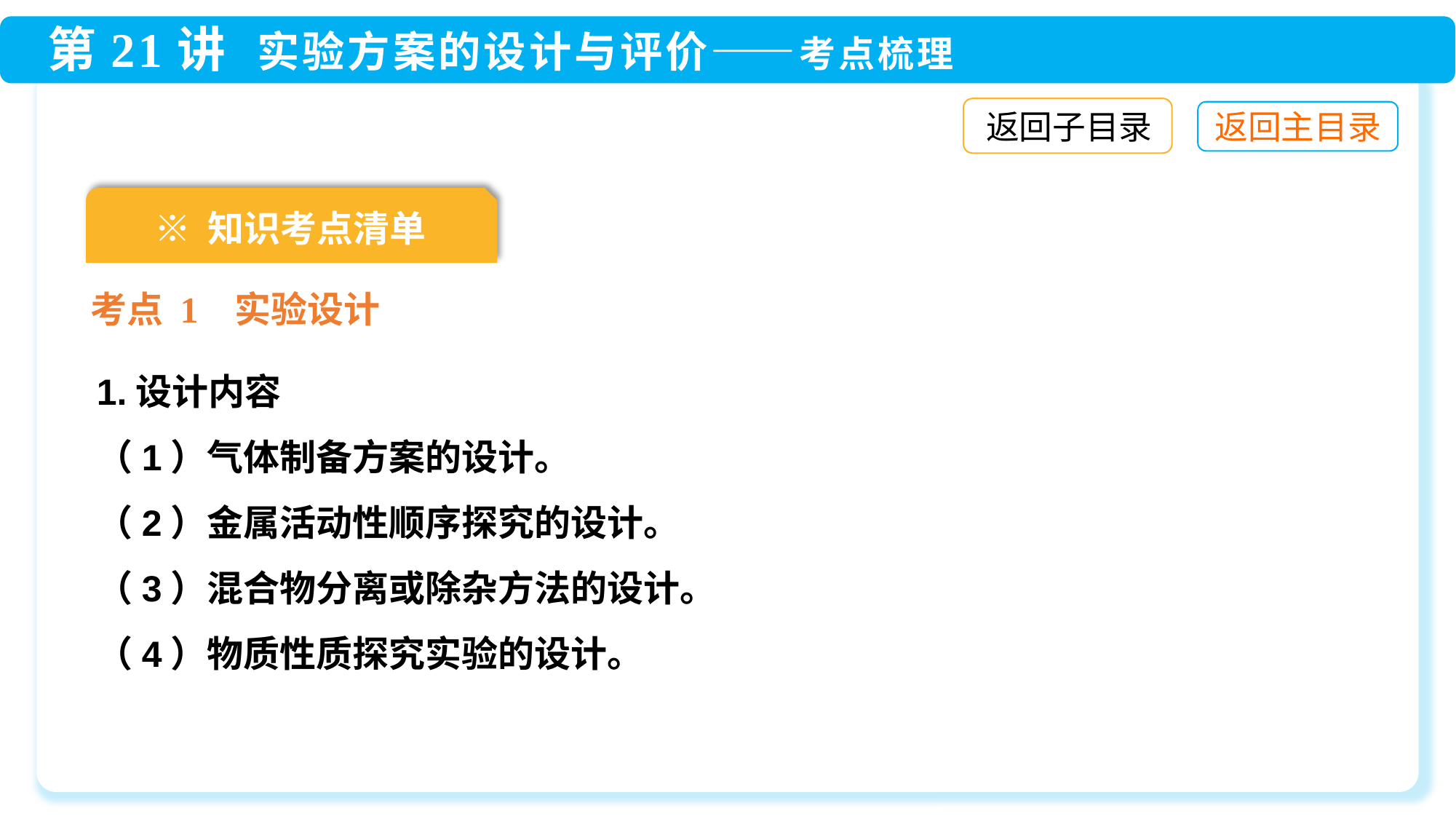

返回子目录
※ 知识考点清单
考点 1   实验设计

1.设计内容
（1）气体制备方案的设计。
（2）金属活动性顺序探究的设计。
（3）混合物分离或除杂方法的设计。
（4）物质性质探究实验的设计。